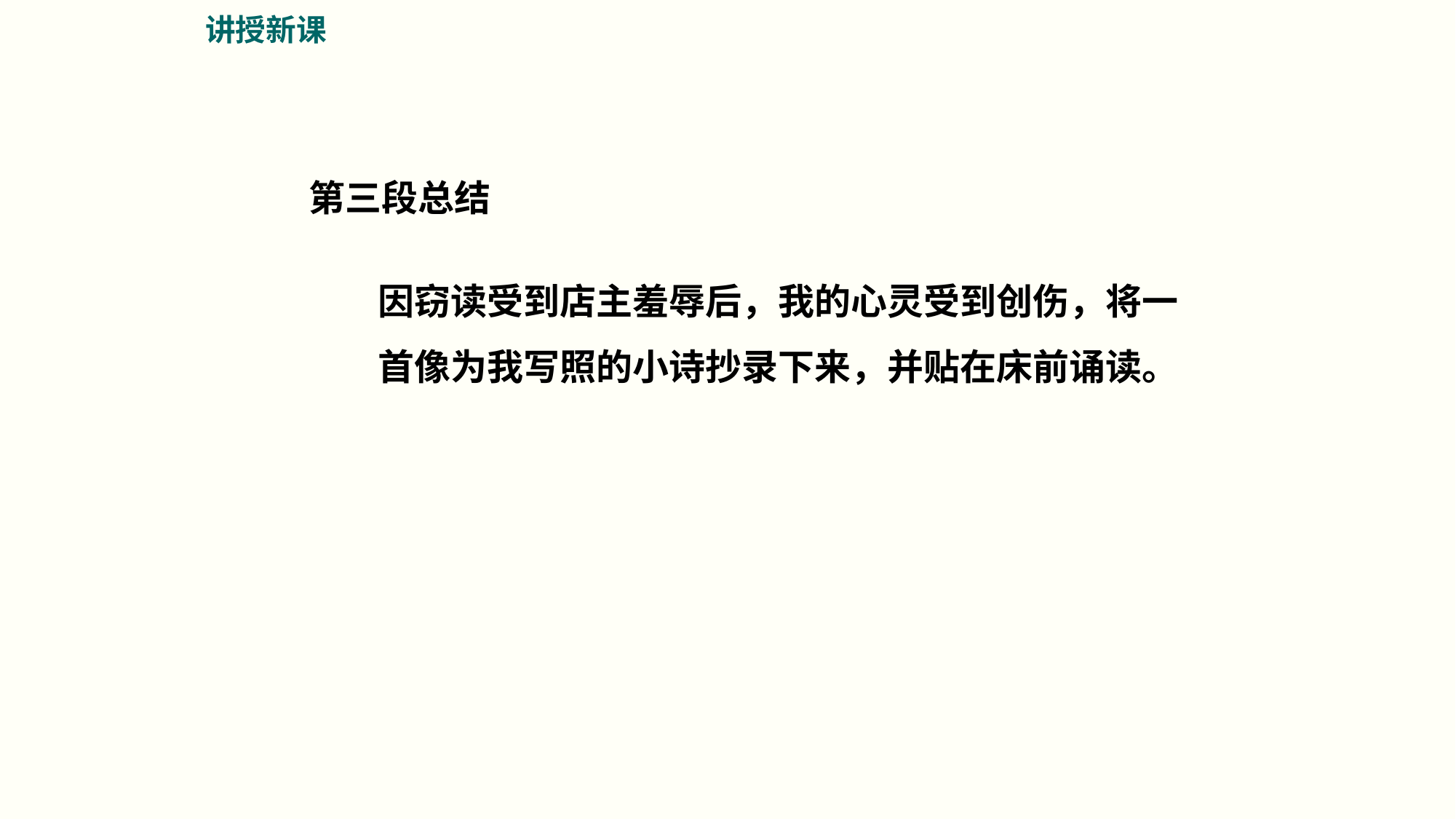

讲授新课
第三段总结
因窃读受到店主羞辱后，我的心灵受到创伤，将一首像为我写照的小诗抄录下来，并贴在床前诵读。